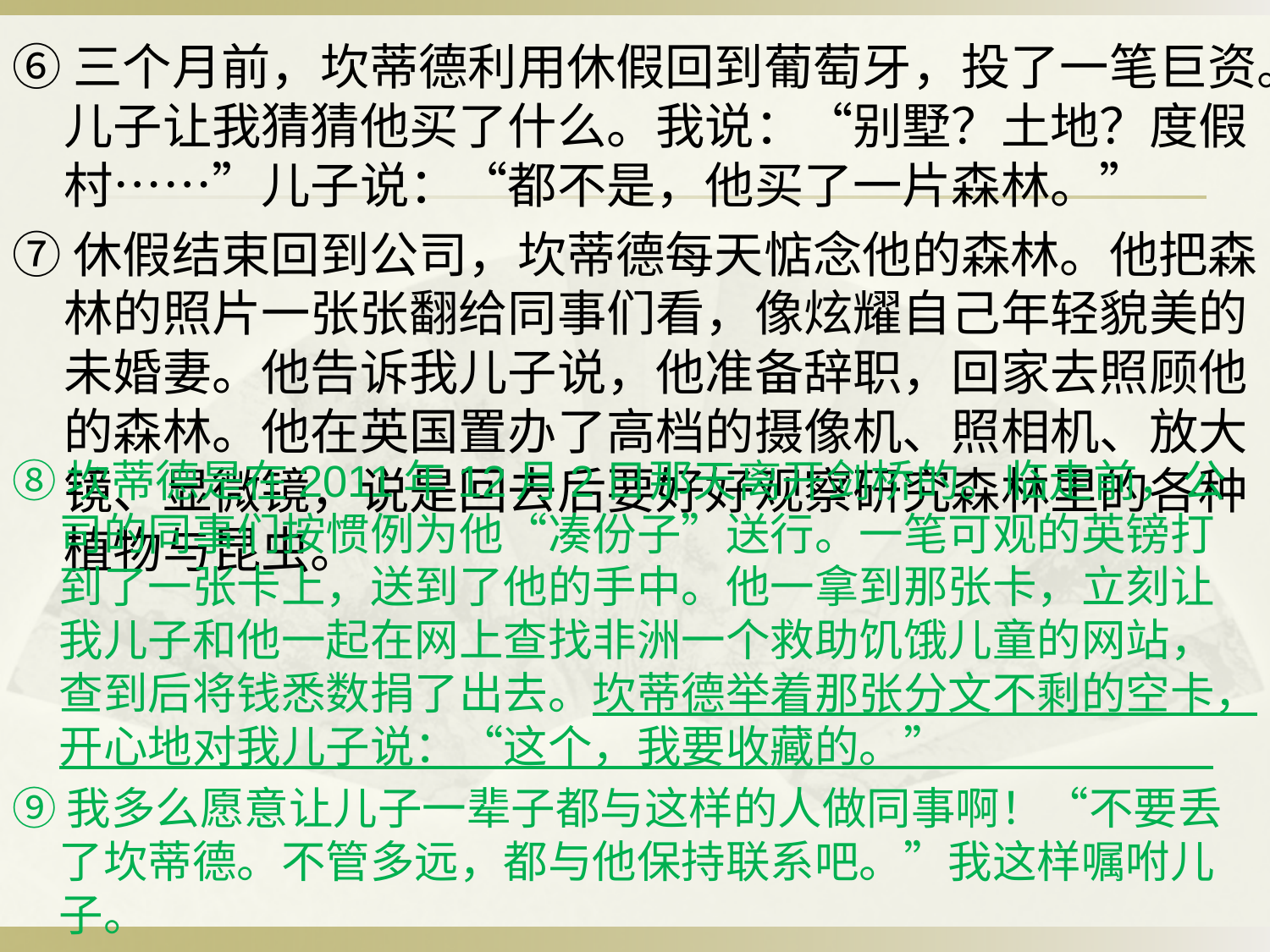

⑥三个月前，坎蒂德利用休假回到葡萄牙，投了一笔巨资。儿子让我猜猜他买了什么。我说：“别墅？土地？度假村……”儿子说：“都不是，他买了一片森林。”
⑦休假结束回到公司，坎蒂德每天惦念他的森林。他把森林的照片一张张翻给同事们看，像炫耀自己年轻貌美的未婚妻。他告诉我儿子说，他准备辞职，回家去照顾他的森林。他在英国置办了高档的摄像机、照相机、放大镜、显微镜，说是回去后要好好观察研究森林里的各种植物与昆虫。

⑧坎蒂德是在2011年12月2日那天离开剑桥的。临走前，公司的同事们按惯例为他“凑份子”送行。一笔可观的英镑打到了一张卡上，送到了他的手中。他一拿到那张卡，立刻让我儿子和他一起在网上查找非洲一个救助饥饿儿童的网站，查到后将钱悉数捐了出去。坎蒂德举着那张分文不剩的空卡，开心地对我儿子说：“这个，我要收藏的。”
⑨我多么愿意让儿子一辈子都与这样的人做同事啊！“不要丢了坎蒂德。不管多远，都与他保持联系吧。”我这样嘱咐儿子。